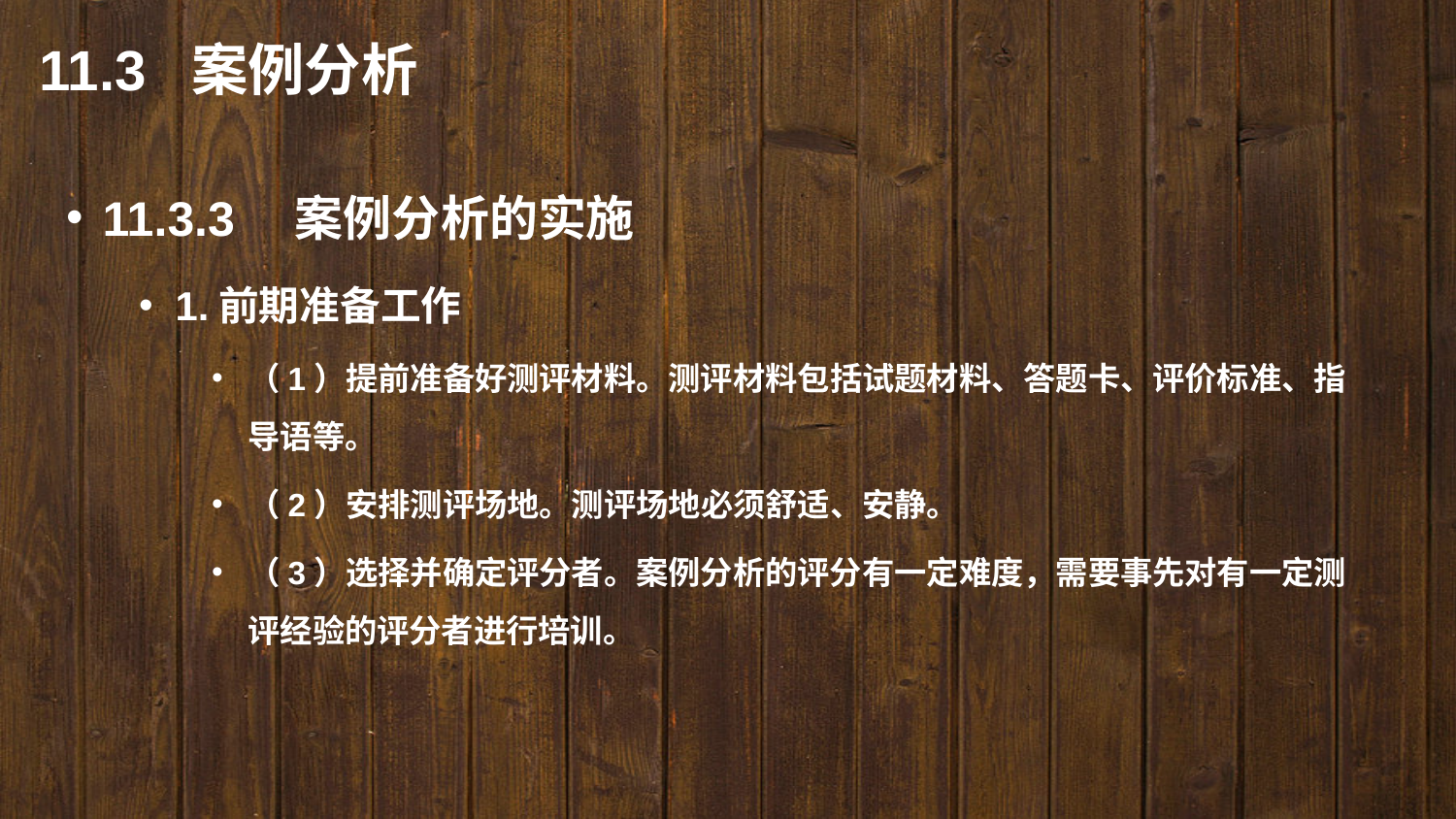

11.3  案例分析
11.3.3　案例分析的实施
1.前期准备工作
（1）提前准备好测评材料。测评材料包括试题材料、答题卡、评价标准、指导语等。
（2）安排测评场地。测评场地必须舒适、安静。
（3）选择并确定评分者。案例分析的评分有一定难度，需要事先对有一定测评经验的评分者进行培训。